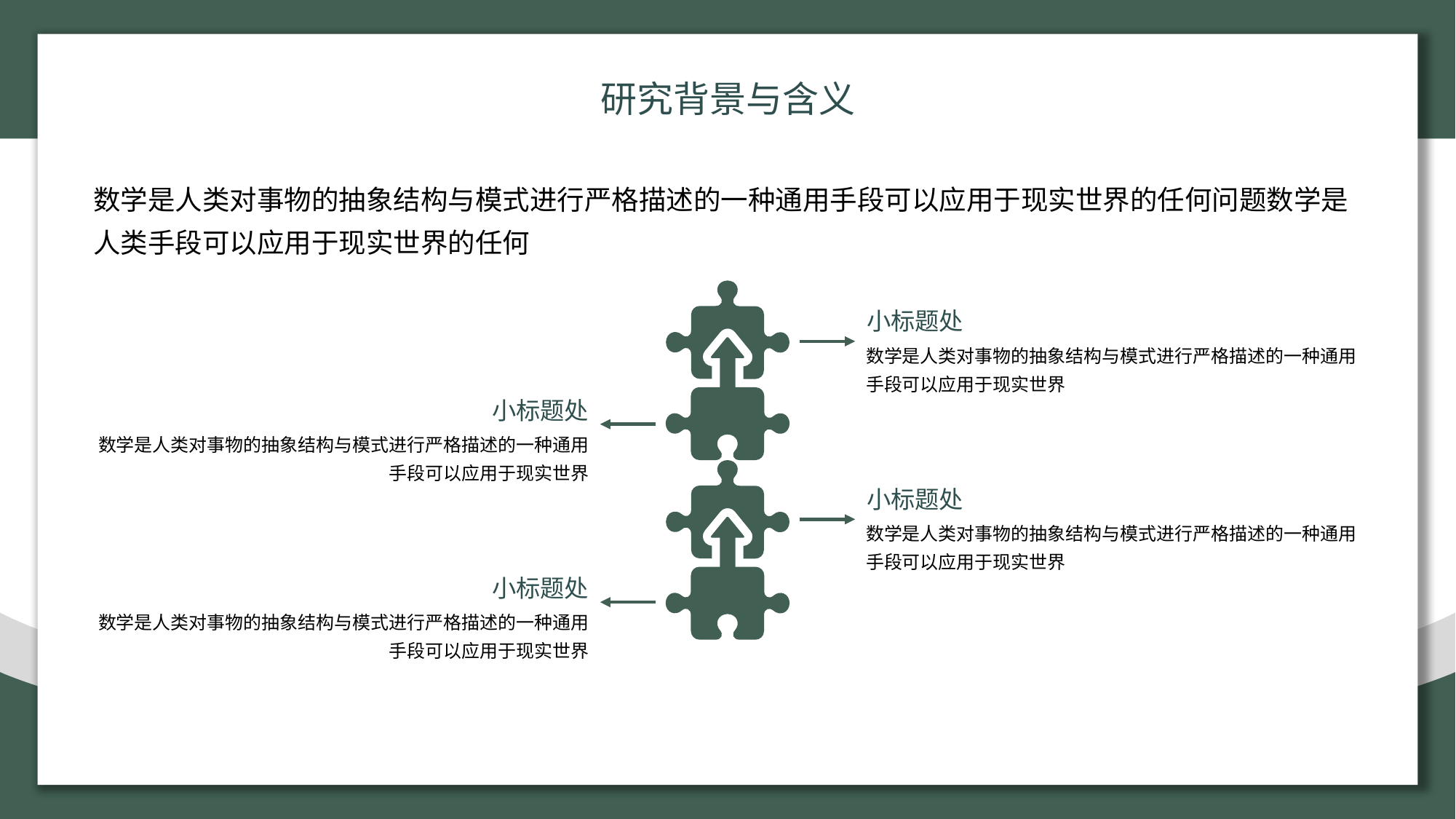

研究背景与含义
数学是人类对事物的抽象结构与模式进行严格描述的一种通用手段可以应用于现实世界的任何问题数学是人类手段可以应用于现实世界的任何

小标题处
数学是人类对事物的抽象结构与模式进行严格描述的一种通用手段可以应用于现实世界
小标题处
数学是人类对事物的抽象结构与模式进行严格描述的一种通用手段可以应用于现实世界
小标题处
数学是人类对事物的抽象结构与模式进行严格描述的一种通用手段可以应用于现实世界
小标题处
数学是人类对事物的抽象结构与模式进行严格描述的一种通用手段可以应用于现实世界